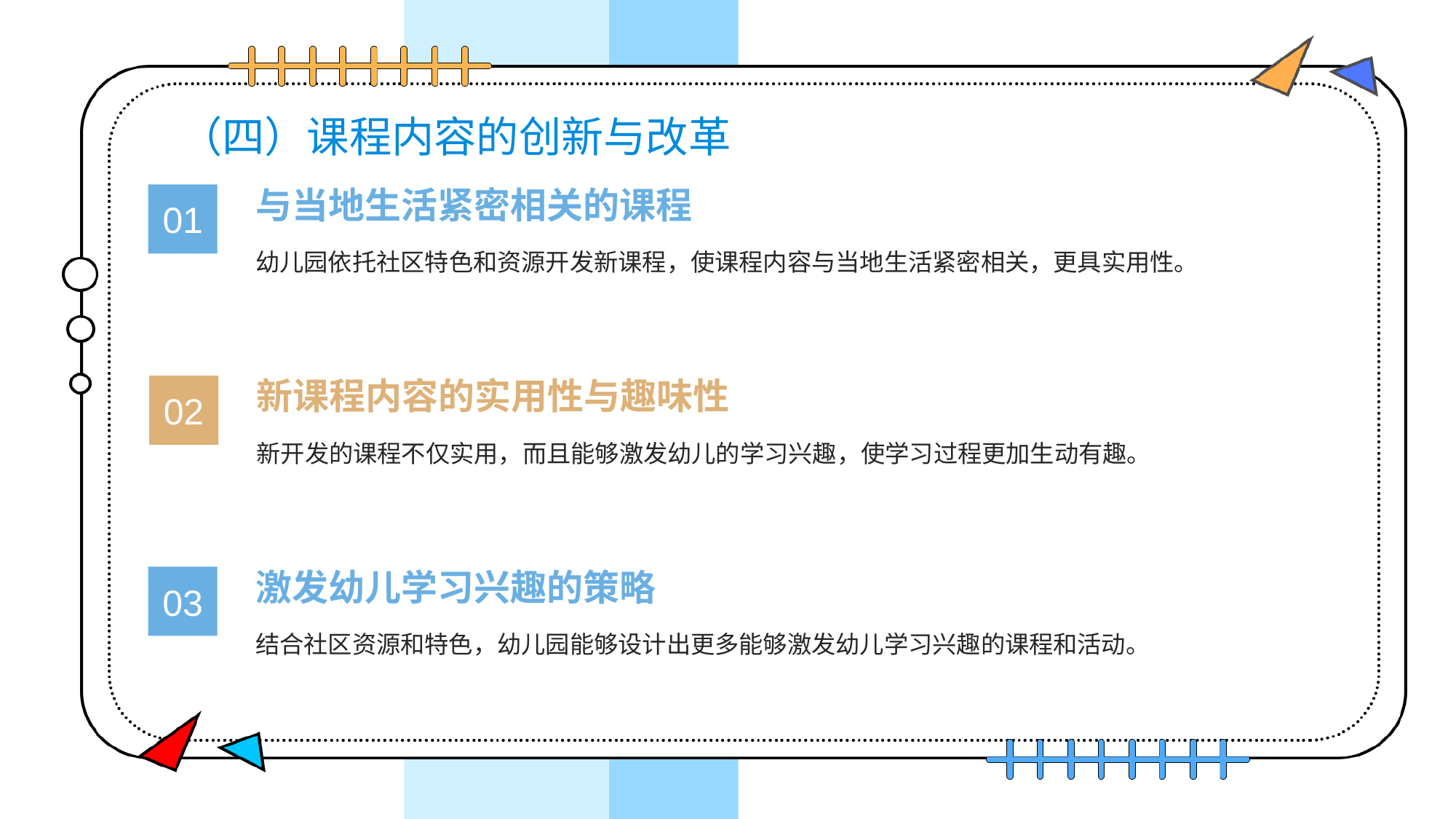

# （四）课程内容的创新与改革
与当地生活紧密相关的课程
01
幼儿园依托社区特色和资源开发新课程，使课程内容与当地生活紧密相关，更具实用性。
新课程内容的实用性与趣味性
02
新开发的课程不仅实用，而且能够激发幼儿的学习兴趣，使学习过程更加生动有趣。
激发幼儿学习兴趣的策略
03
结合社区资源和特色，幼儿园能够设计出更多能够激发幼儿学习兴趣的课程和活动。